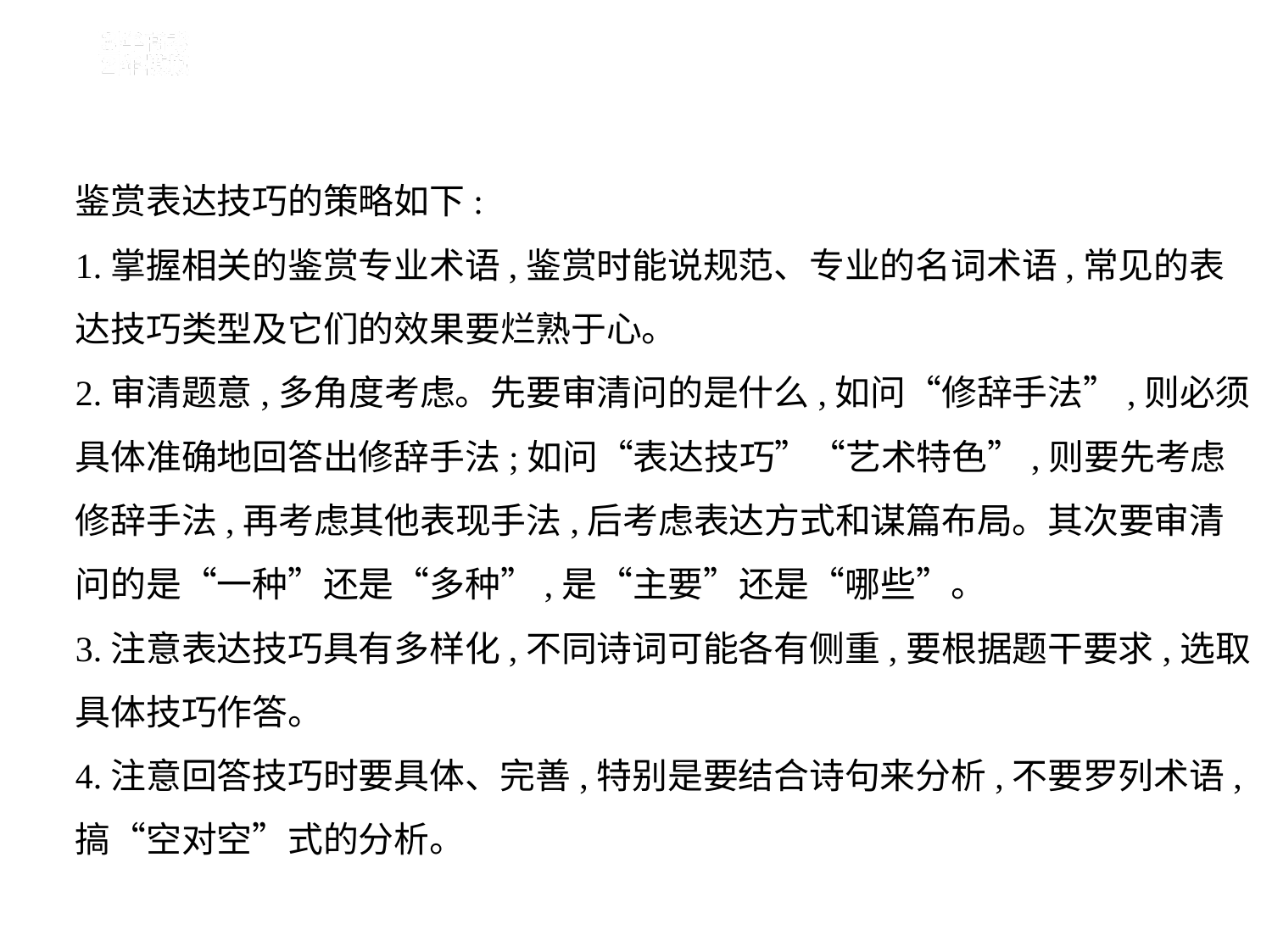

鉴赏表达技巧的策略如下:
1.掌握相关的鉴赏专业术语,鉴赏时能说规范、专业的名词术语,常见的表
达技巧类型及它们的效果要烂熟于心。
2.审清题意,多角度考虑。先要审清问的是什么,如问“修辞手法”,则必须
具体准确地回答出修辞手法;如问“表达技巧”“艺术特色”,则要先考虑
修辞手法,再考虑其他表现手法,后考虑表达方式和谋篇布局。其次要审清
问的是“一种”还是“多种”,是“主要”还是“哪些”。
3.注意表达技巧具有多样化,不同诗词可能各有侧重,要根据题干要求,选取
具体技巧作答。
4.注意回答技巧时要具体、完善,特别是要结合诗句来分析,不要罗列术语,
搞“空对空”式的分析。